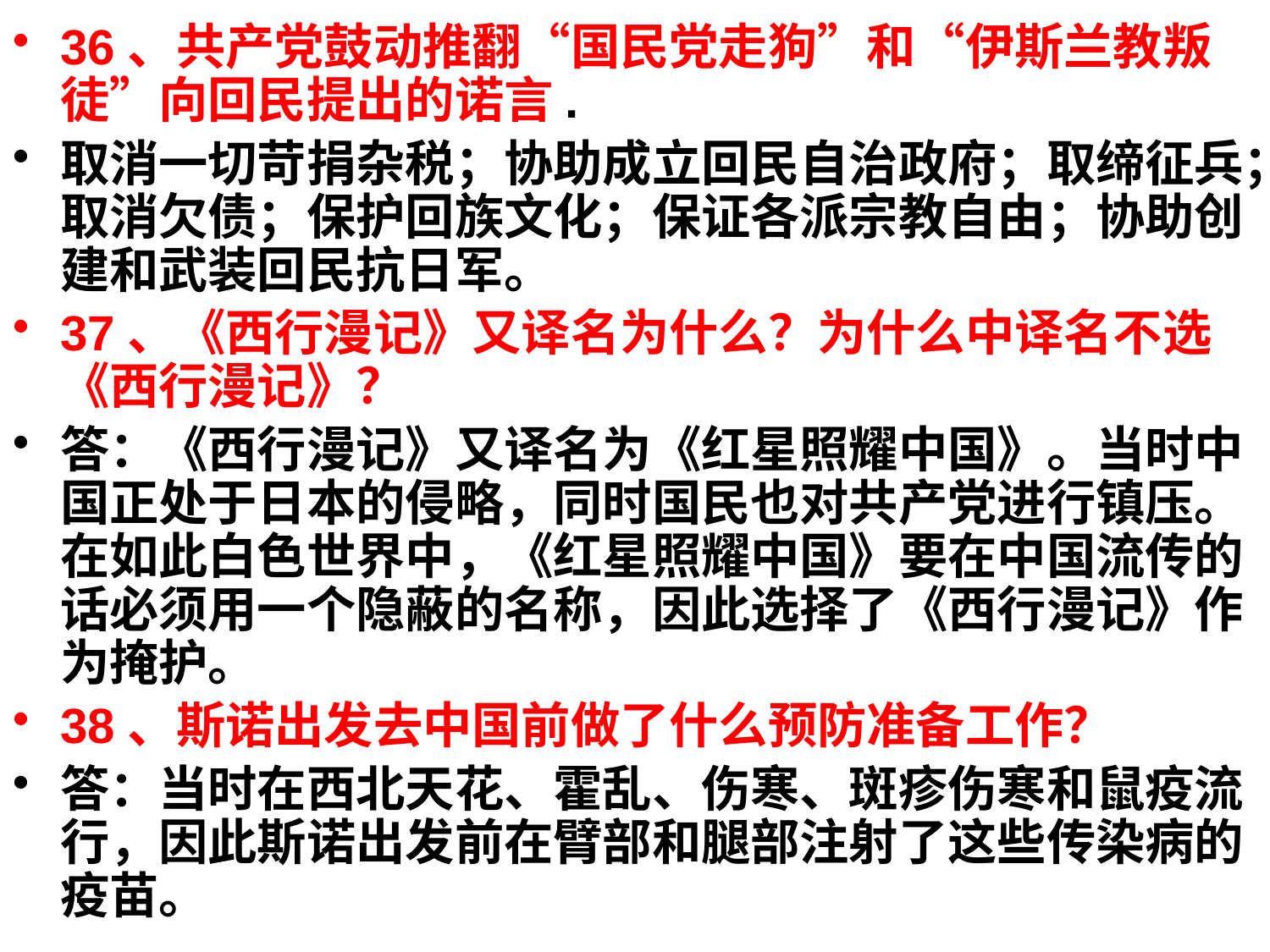

36、共产党鼓动推翻“国民党走狗”和“伊斯兰教叛徒”向回民提出的诺言.
取消一切苛捐杂税；协助成立回民自治政府；取缔征兵；取消欠债；保护回族文化；保证各派宗教自由；协助创建和武装回民抗日军。
37、《西行漫记》又译名为什么？为什么中译名不选《西行漫记》？
答：《西行漫记》又译名为《红星照耀中国》。当时中国正处于日本的侵略，同时国民也对共产党进行镇压。在如此白色世界中，《红星照耀中国》要在中国流传的话必须用一个隐蔽的名称，因此选择了《西行漫记》作为掩护。
38、斯诺出发去中国前做了什么预防准备工作？
答：当时在西北天花、霍乱、伤寒、斑疹伤寒和鼠疫流行，因此斯诺出发前在臂部和腿部注射了这些传染病的疫苗。

#